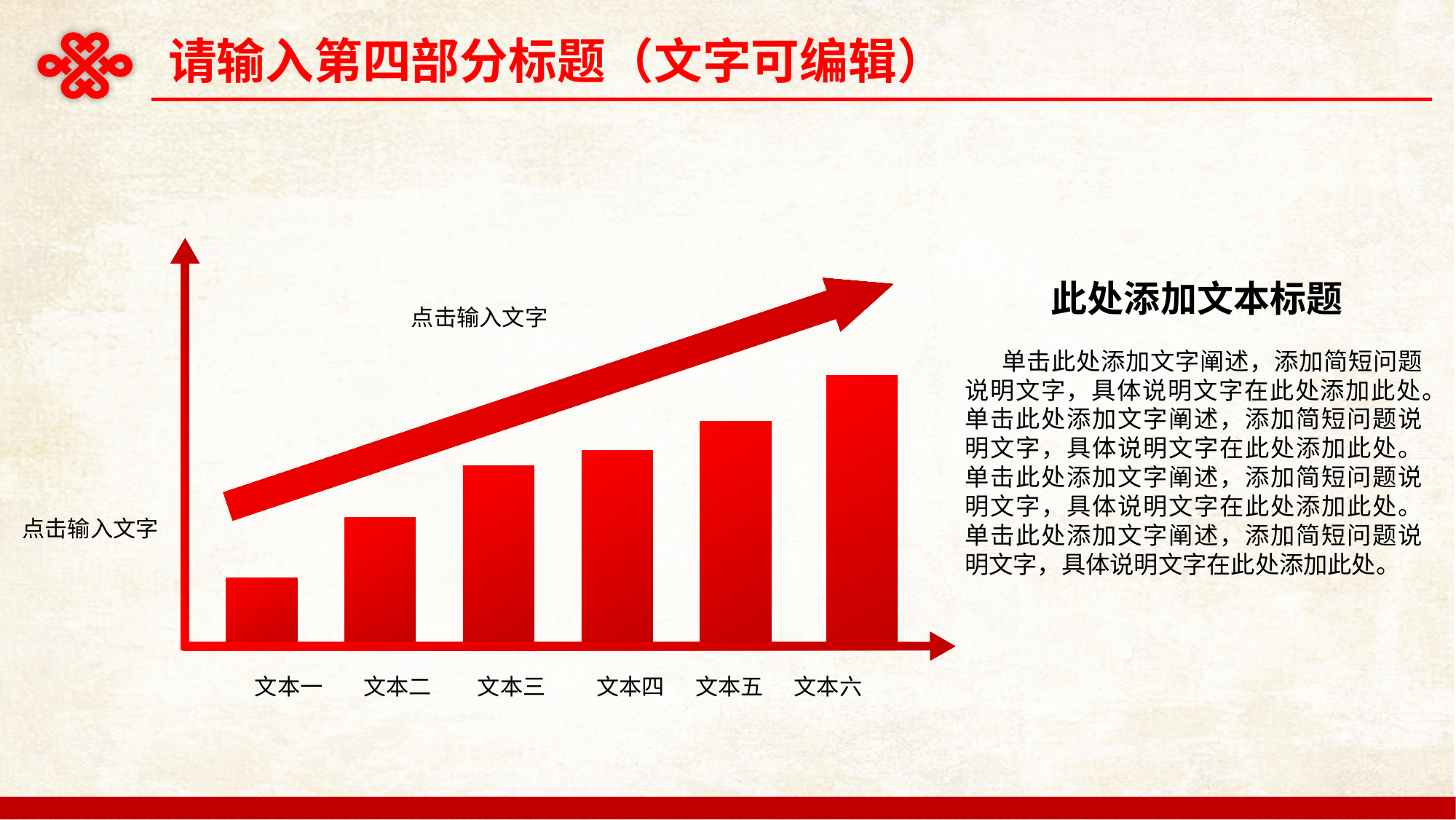

请输入第四部分标题（文字可编辑）
此处添加文本标题
点击输入文字
     单击此处添加文字阐述，添加简短问题说明文字，具体说明文字在此处添加此处。单击此处添加文字阐述，添加简短问题说明文字，具体说明文字在此处添加此处。单击此处添加文字阐述，添加简短问题说明文字，具体说明文字在此处添加此处。单击此处添加文字阐述，添加简短问题说明文字，具体说明文字在此处添加此处。

点击输入文字

文本一        文本二         文本三          文本四      文本五      文本六